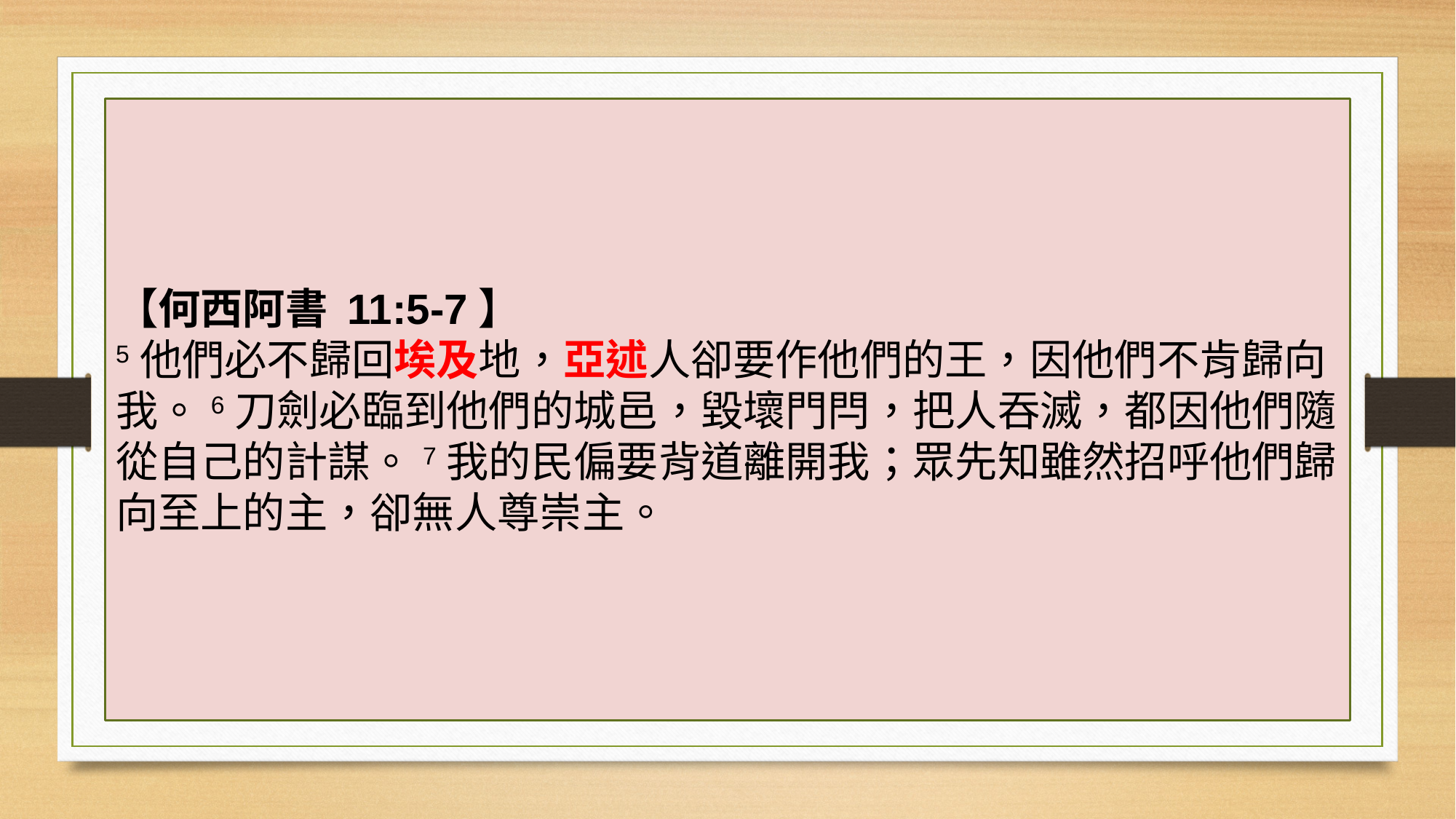

【何西阿書 11:5-7】
5他們必不歸回埃及地，亞述人卻要作他們的王，因他們不肯歸向我。6刀劍必臨到他們的城邑，毀壞門閂，把人吞滅，都因他們隨從自己的計謀。7我的民偏要背道離開我；眾先知雖然招呼他們歸向至上的主，卻無人尊崇主。
#